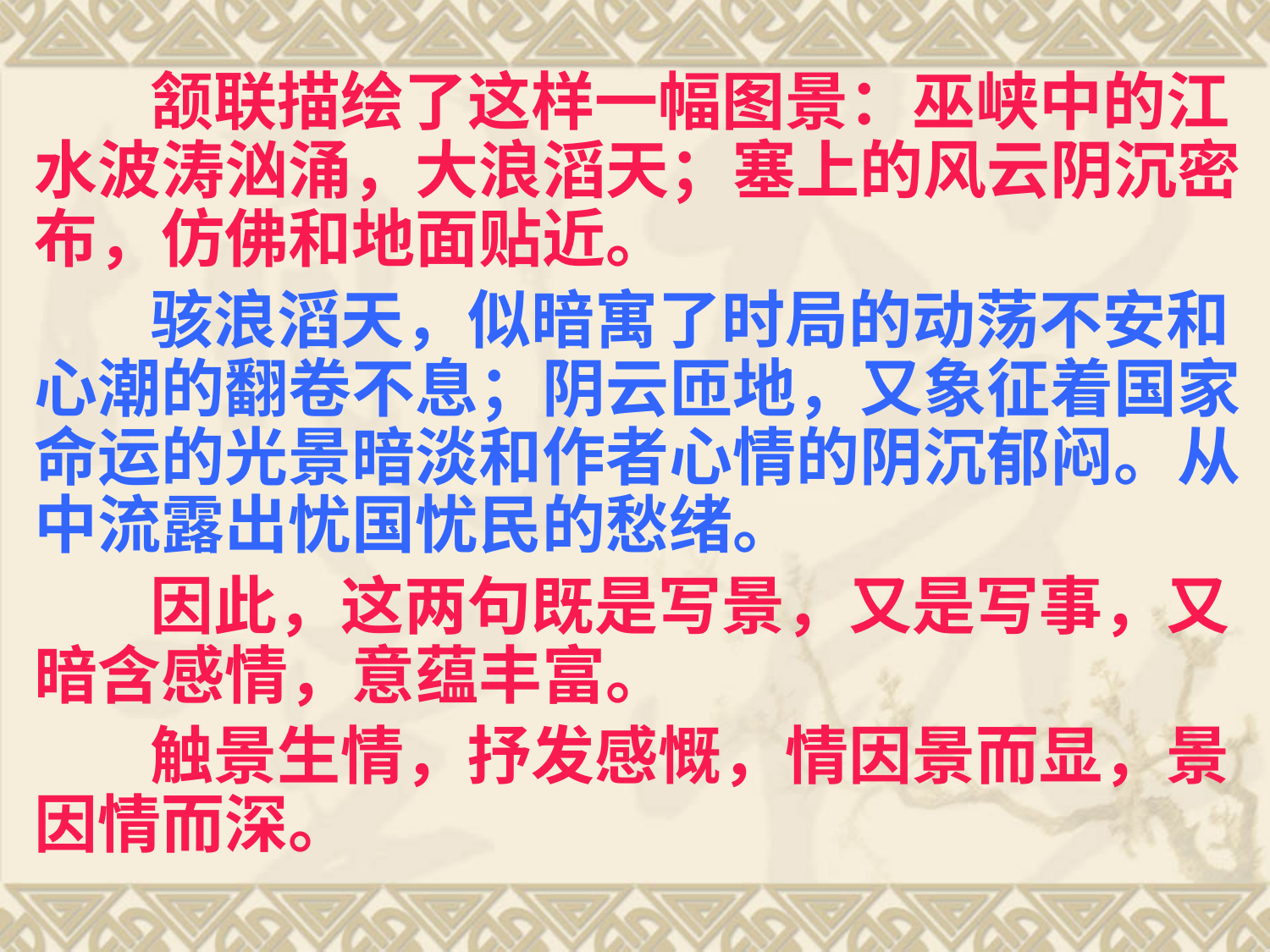

颔联描绘了这样一幅图景：巫峡中的江水波涛汹涌，大浪滔天；塞上的风云阴沉密布，仿佛和地面贴近。
       骇浪滔天，似暗寓了时局的动荡不安和心潮的翻卷不息；阴云匝地，又象征着国家命运的光景暗淡和作者心情的阴沉郁闷。从中流露出忧国忧民的愁绪。
       因此，这两句既是写景，又是写事，又暗含感情，意蕴丰富。
       触景生情，抒发感慨，情因景而显，景因情而深。